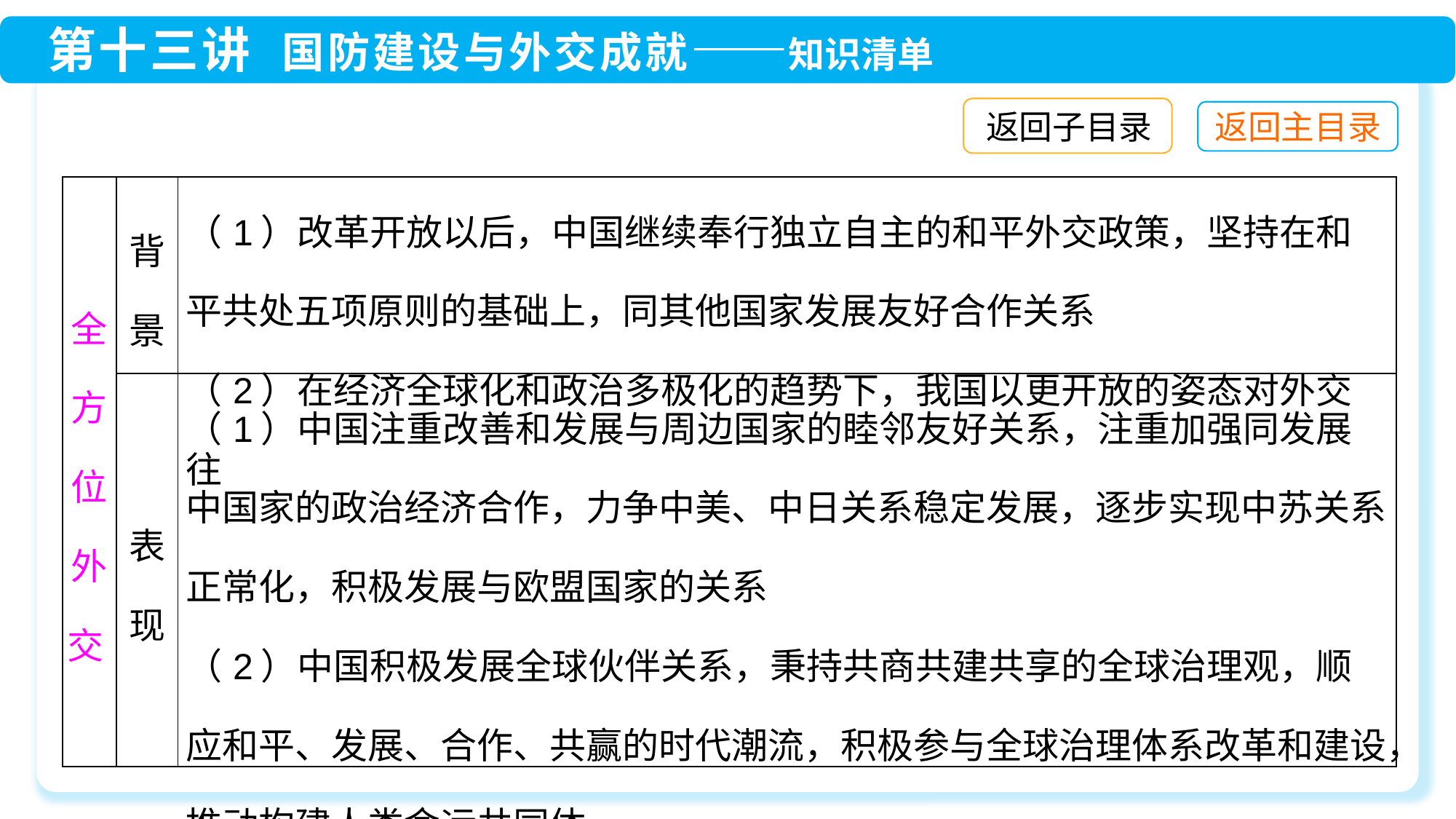

返回子目录
| 全 方 位 外 交 | 背 景 | （1）改革开放以后，中国继续奉行独立自主的和平外交政策，坚持在和平共处五项原则的基础上，同其他国家发展友好合作关系 （2）在经济全球化和政治多极化的趋势下，我国以更开放的姿态对外交往 |
| --- | --- | --- |
|  | 表 现 | （1）中国注重改善和发展与周边国家的睦邻友好关系，注重加强同发展中国家的政治经济合作，力争中美、中日关系稳定发展，逐步实现中苏关系正常化，积极发展与欧盟国家的关系 （2）中国积极发展全球伙伴关系，秉持共商共建共享的全球治理观，顺应和平、发展、合作、共赢的时代潮流，积极参与全球治理体系改革和建设，推动构建人类命运共同体 |